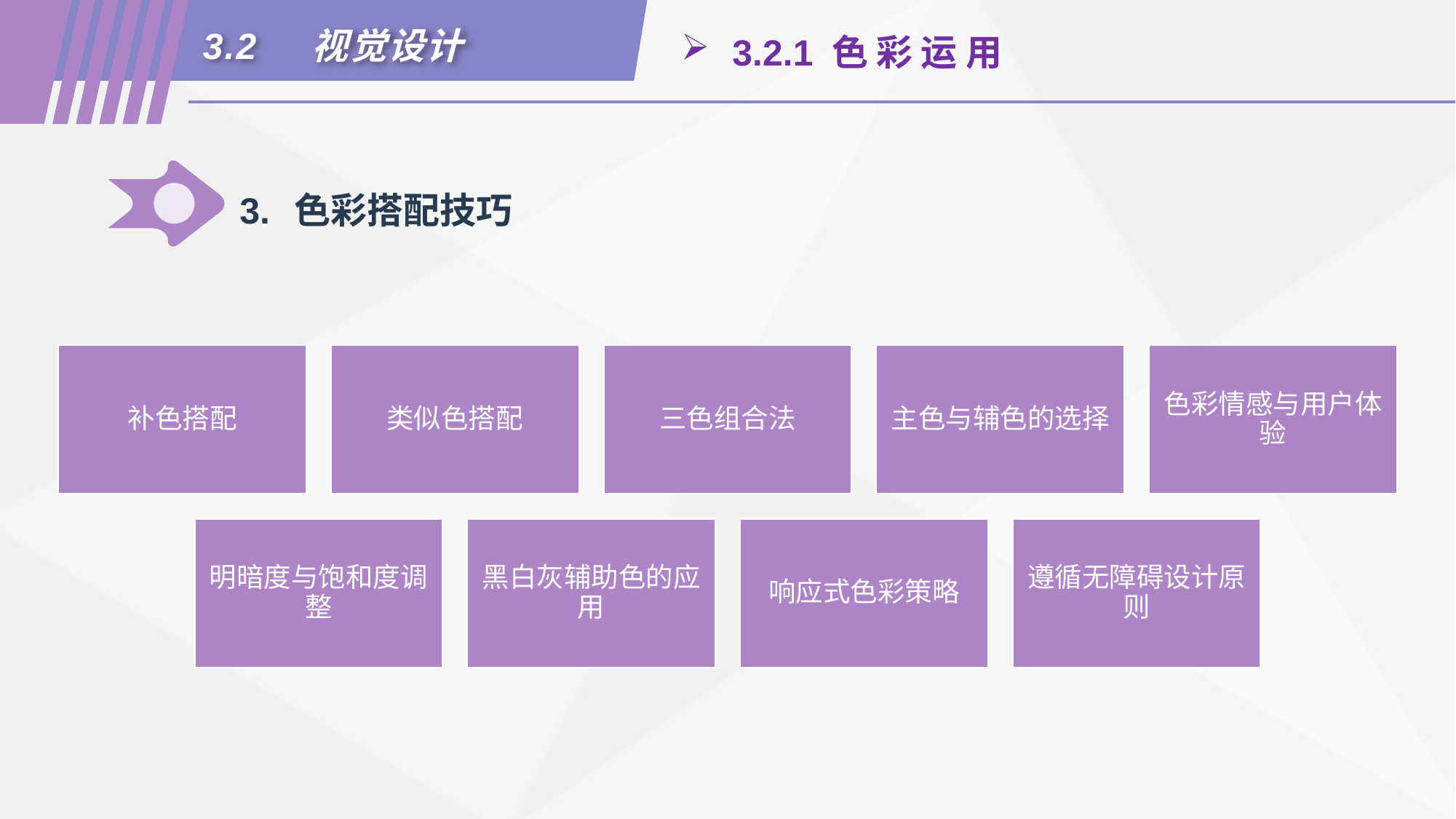

3.2	视觉设计
 3.2.1 色 彩 运 用

3.	色彩搭配技巧
补色搭配
类似色搭配
三色组合法
主色与辅色的选择
色彩情感与用户体验
明暗度与饱和度调整
黑白灰辅助色的应用
响应式色彩策略
遵循无障碍设计原则